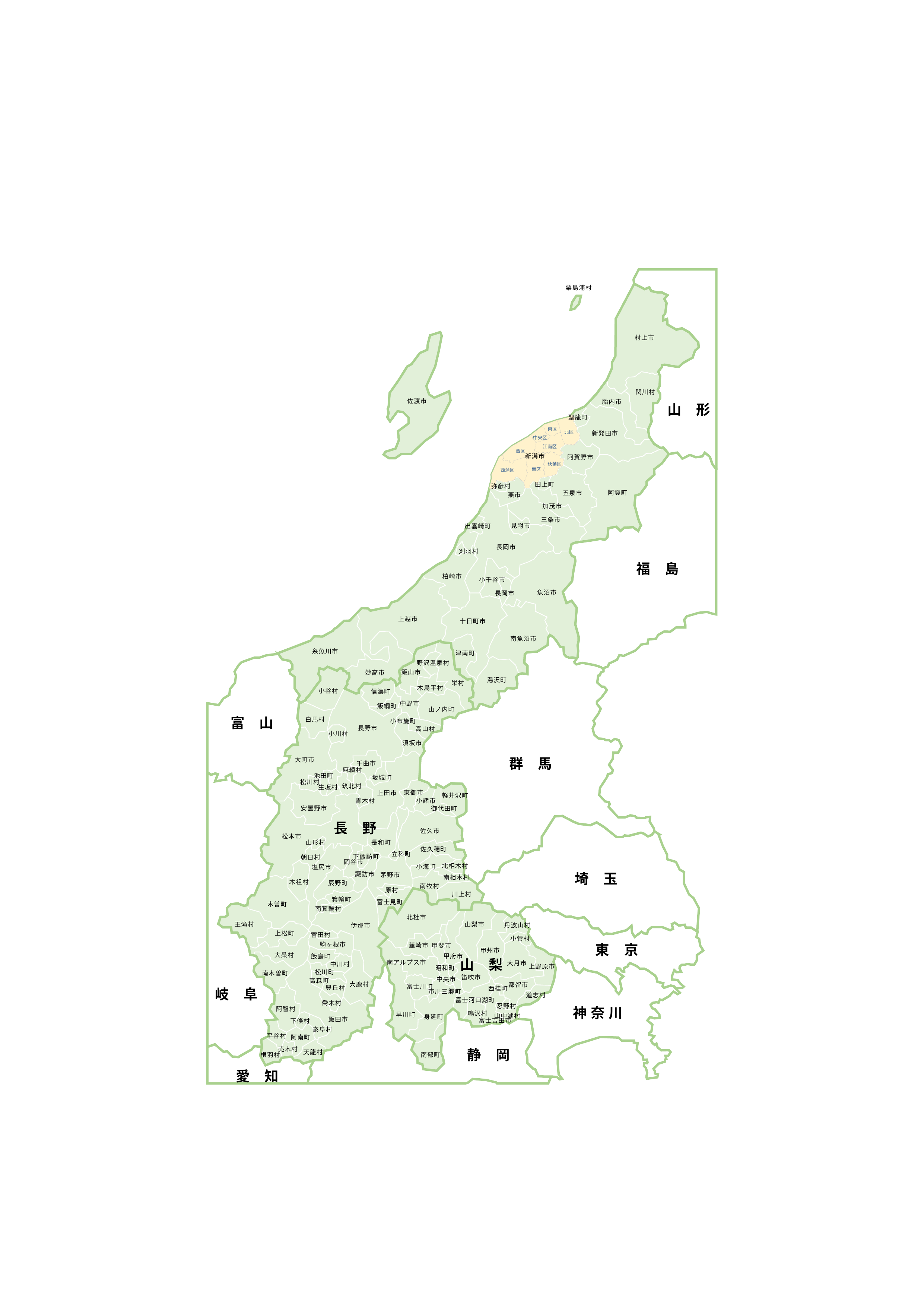

粟島浦村
村上市
関川村
佐渡市
胎内市
聖籠町

東区
北区
新発田市
中央区
江南区
西区
新潟市
阿賀野市
秋葉区
南区
西蒲区
田上町
弥彦村
阿賀町
五泉市
燕市
加茂市
三条市
見附市
出雲崎町
長岡市
刈羽村
柏崎市
小千谷市
魚沼市
長岡市
上越市
十日町市
南魚沼市
糸魚川市
津南町
妙高市
湯沢町

山　形
福　島
富　山
群　馬
埼　玉
東　京
岐　阜
神 奈 川
静　岡
愛　知

野沢温泉村
飯山市
栄村
木島平村
小谷村
信濃町
中野市
飯綱町
山ノ内町
白馬村
小布施町
長野市
高山村
小川村
須坂市
大町市
千曲市
麻績村
池田町
坂城町
松川村
筑北村
生坂村
東御市
上田市
軽井沢町
青木村
小諸市
安曇野市
御代田町
佐久市
松本市
長和町
山形村
佐久穂町
立科町
下諏訪町
朝日村
岡谷市
北相木村
小海町
塩尻市
諏訪市
茅野市
南相木村
木祖村
辰野町
南牧村
原村
川上村
箕輪町
富士見町
木曽町
南箕輪村
王滝村
伊那市
上松町
宮田村
駒ヶ根市
大桑村
飯島町
中川村
松川町
南木曽町
高森町
大鹿村
豊丘村
喬木村
阿智村
飯田市
下條村
泰阜村
平谷村
阿南町
売木村
天龍村
根羽村
長　野

北杜市
山梨市
丹波山村
小菅村
韮崎市
甲斐市
甲州市
甲府市
山　梨
南アルプス市
大月市
上野原市
昭和町
笛吹市
中央市
都留市
富士川町
西桂町
市川三郷町
道志村
富士河口湖町
忍野村
鳴沢村
早川町
山中湖村
身延町
富士吉田市
南部町